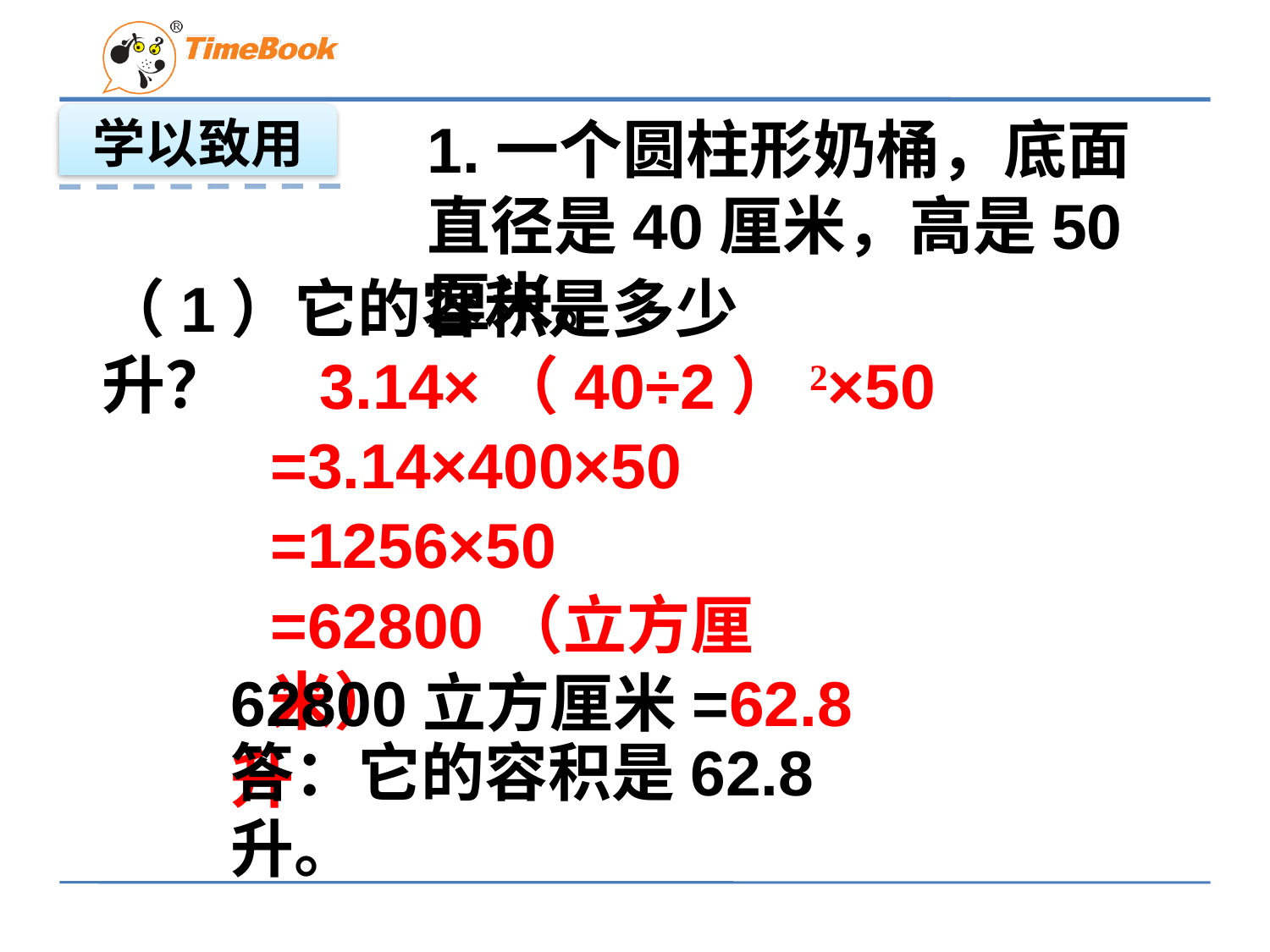

学以致用
1.一个圆柱形奶桶，底面直径是40厘米，高是50厘米。
（1）它的容积是多少升？
3.14×（40÷2）2×50
=3.14×400×50
=1256×50
=62800（立方厘米）
62800立方厘米=62.8升
答：它的容积是62.8升。